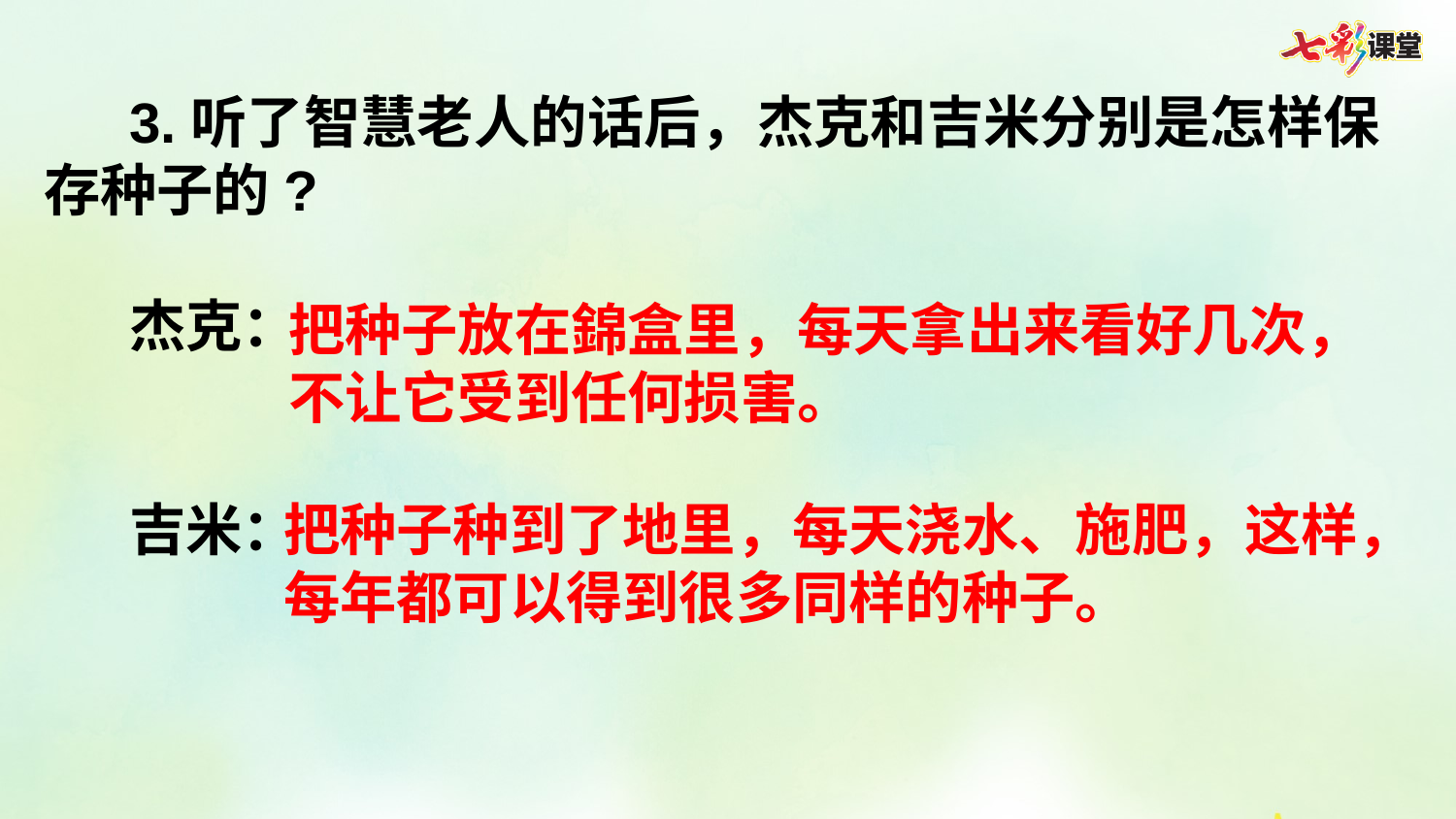

3.听了智慧老人的话后，杰克和吉米分别是怎样保存种子的?

杰克：

吉米：

把种子放在錦盒里，每天拿出来看好几次，不让它受到任何损害。
把种子种到了地里，每天浇水、施肥，这样，每年都可以得到很多同样的种子。